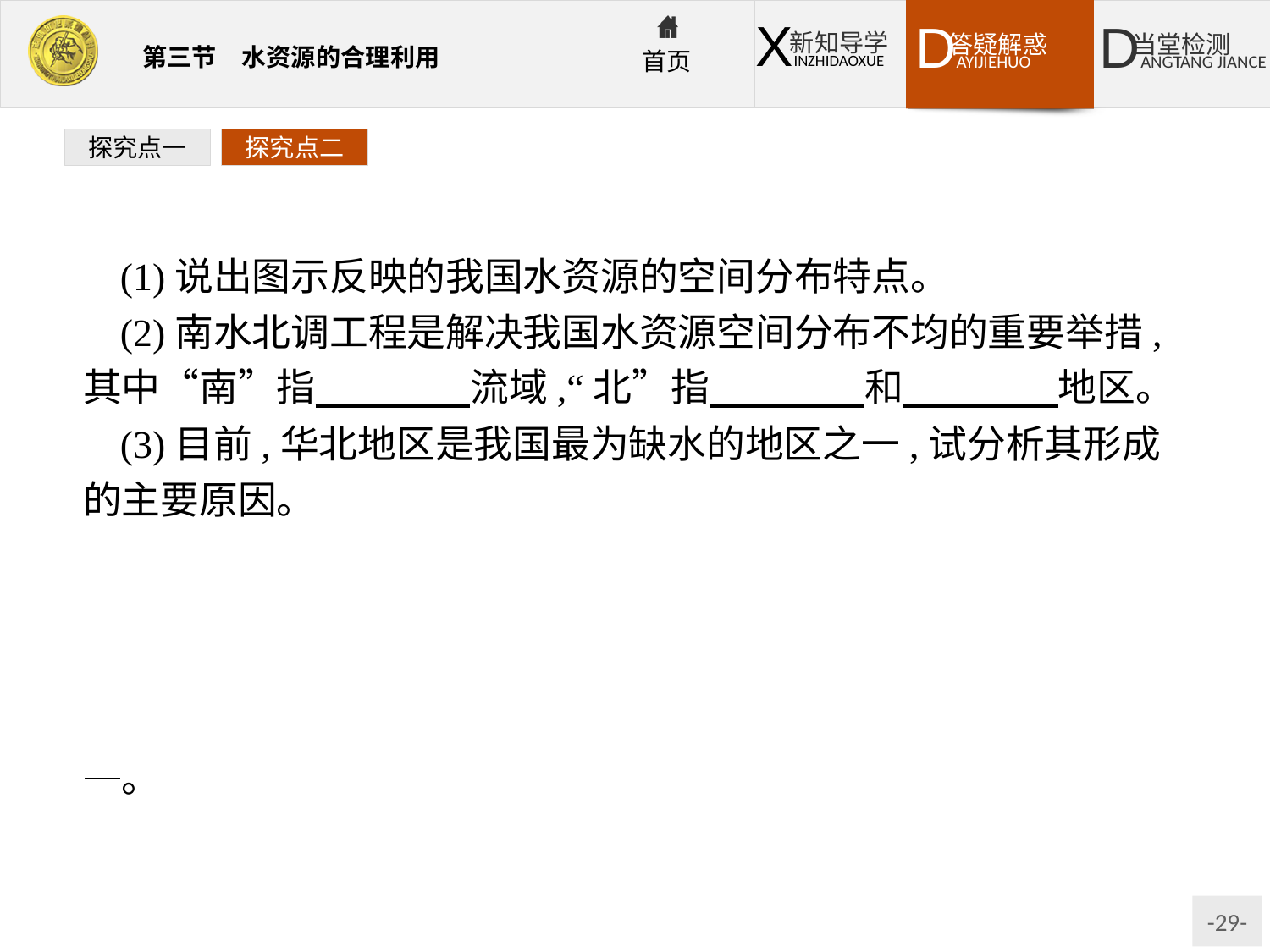

探究点一
探究点二
(1)说出图示反映的我国水资源的空间分布特点。
(2)南水北调工程是解决我国水资源空间分布不均的重要举措,其中“南”指　　　　流域,“北”指　　　　和　　　　地区。
(3)目前,华北地区是我国最为缺水的地区之一,试分析其形成的主要原因。
解析:从图中可以看出,我国长江及其以南地区人均水资源多,北方地区普遍少。南水北调是缓解我国华北地区和西北地区水资源短缺的一个重要举措。由于人口的分布、工农业的发展、水资源浪费及污染现象的存在,华北地区成为我国最为缺水的地区之一。